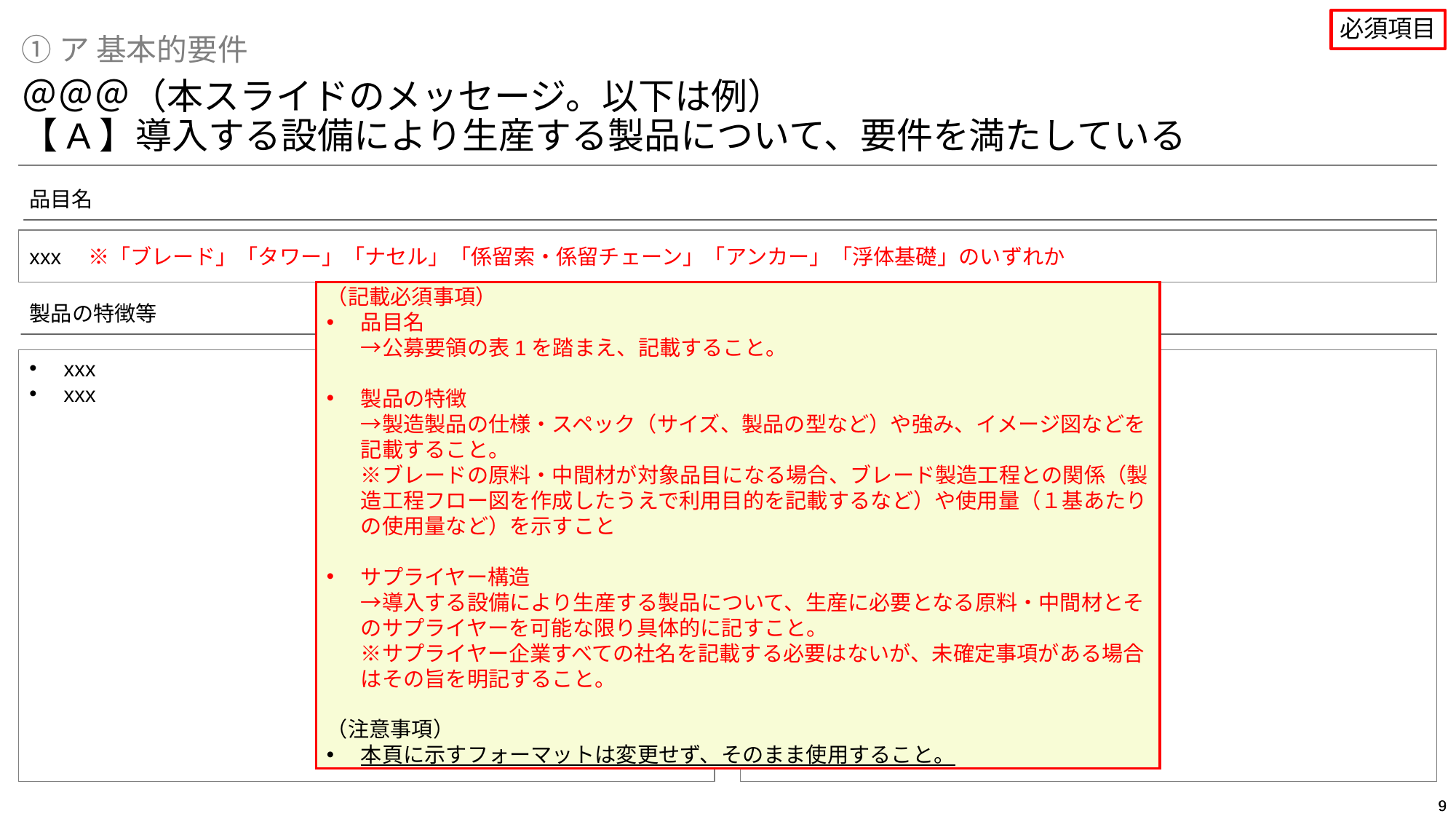

必須項目
①ア 基本的要件
＠＠＠（本スライドのメッセージ。以下は例）
【A】導入する設備により生産する製品について、要件を満たしている
品目名
xxx　※「ブレード」「タワー」「ナセル」「係留索・係留チェーン」「アンカー」「浮体基礎」のいずれか
（記載必須事項）
品目名
→公募要領の表1を踏まえ、記載すること。

製品の特徴
→製造製品の仕様・スペック（サイズ、製品の型など）や強み、イメージ図などを記載すること。
※ブレードの原料・中間材が対象品目になる場合、ブレード製造工程との関係（製造工程フロー図を作成したうえで利用目的を記載するなど）や使用量（１基あたりの使用量など）を示すこと

サプライヤー構造
→導入する設備により生産する製品について、生産に必要となる原料・中間材とそのサプライヤーを可能な限り具体的に記すこと。
※サプライヤー企業すべての社名を記載する必要はないが、未確定事項がある場合はその旨を明記すること。

（注意事項）
本頁に示すフォーマットは変更せず、そのまま使用すること。
製品の特徴等
xxx
xxx
サプライヤー構造
xxx
xxx